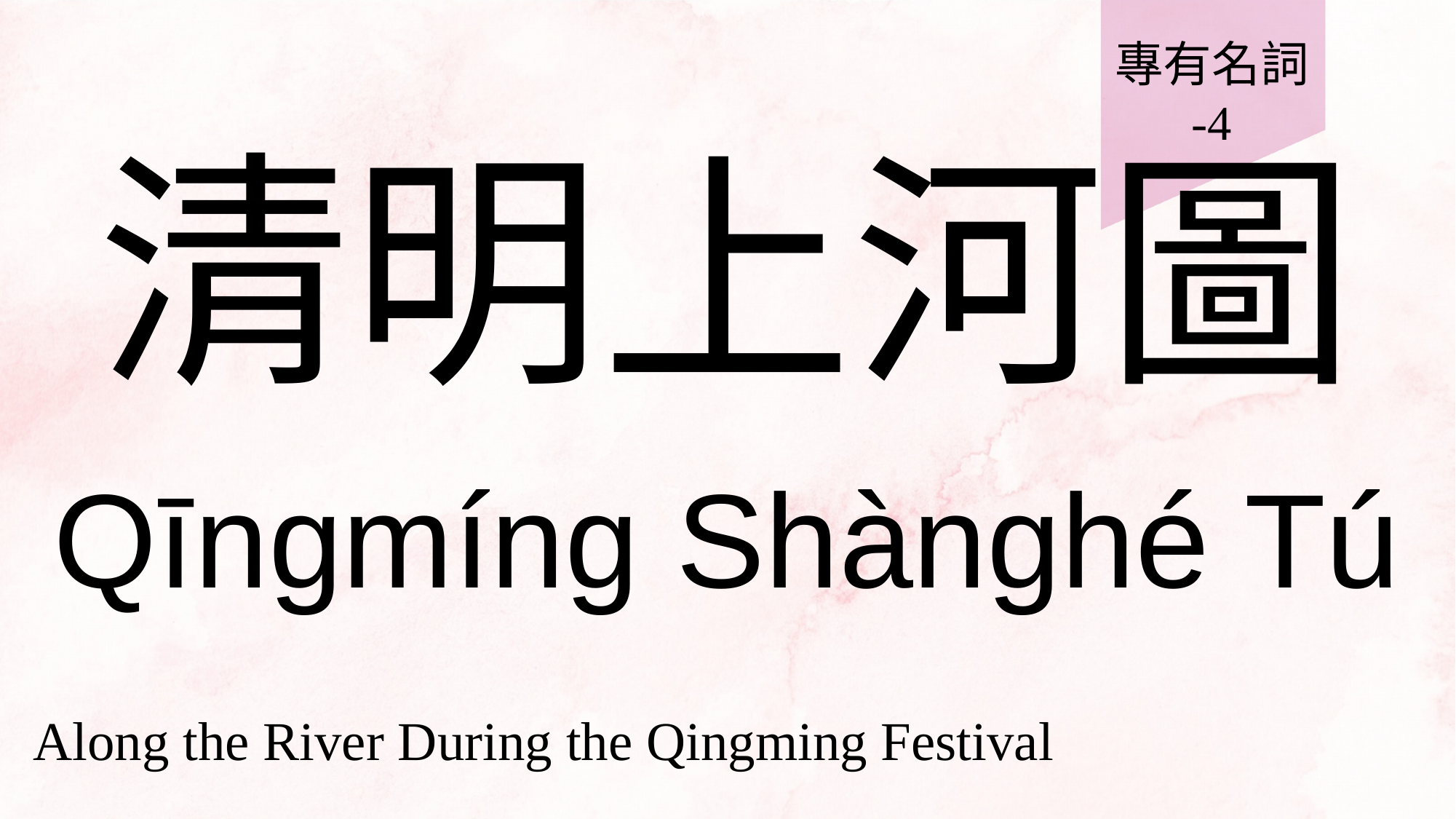

專有名詞
-4
# 清明上河圖
Qīngmíng Shànghé Tú
Along the River During the Qingming Festival